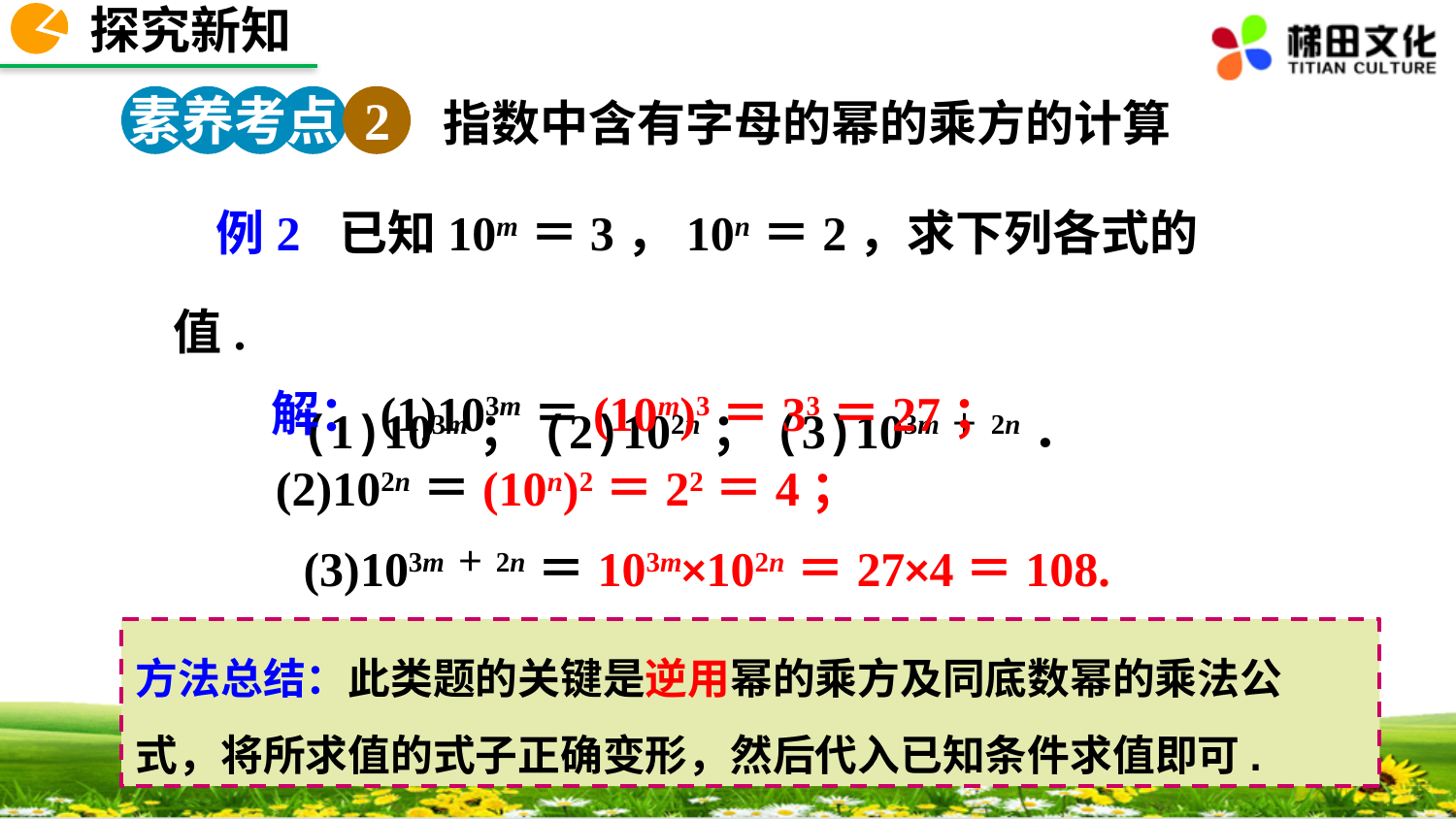

探究新知

素养考点 2

指数中含有字母的幂的乘方的计算
例2  已知10m＝3，10n＝2，求下列各式的值.
       (1)103m；(2)102n；(3)103m＋2n．
解：(1)103m＝(10m)3＝33＝27；
(2)102n＝(10n)2＝22＝4；
(3)103m＋2n＝103m×102n＝27×4＝108.
方法总结：此类题的关键是逆用幂的乘方及同底数幂的乘法公式，将所求值的式子正确变形，然后代入已知条件求值即可.